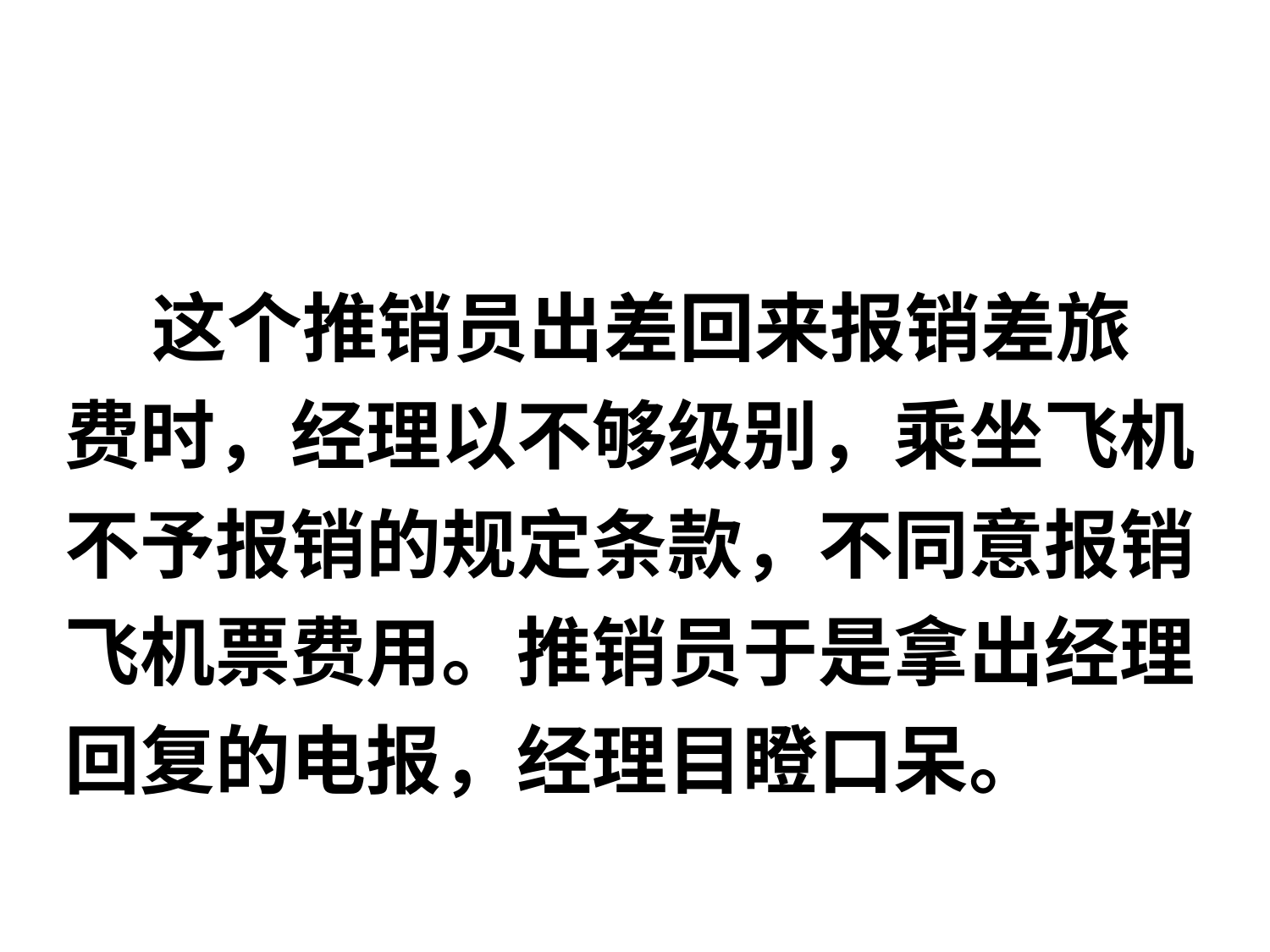

这个推销员出差回来报销差旅费时，经理以不够级别，乘坐飞机不予报销的规定条款，不同意报销飞机票费用。推销员于是拿出经理回复的电报，经理目瞪口呆。